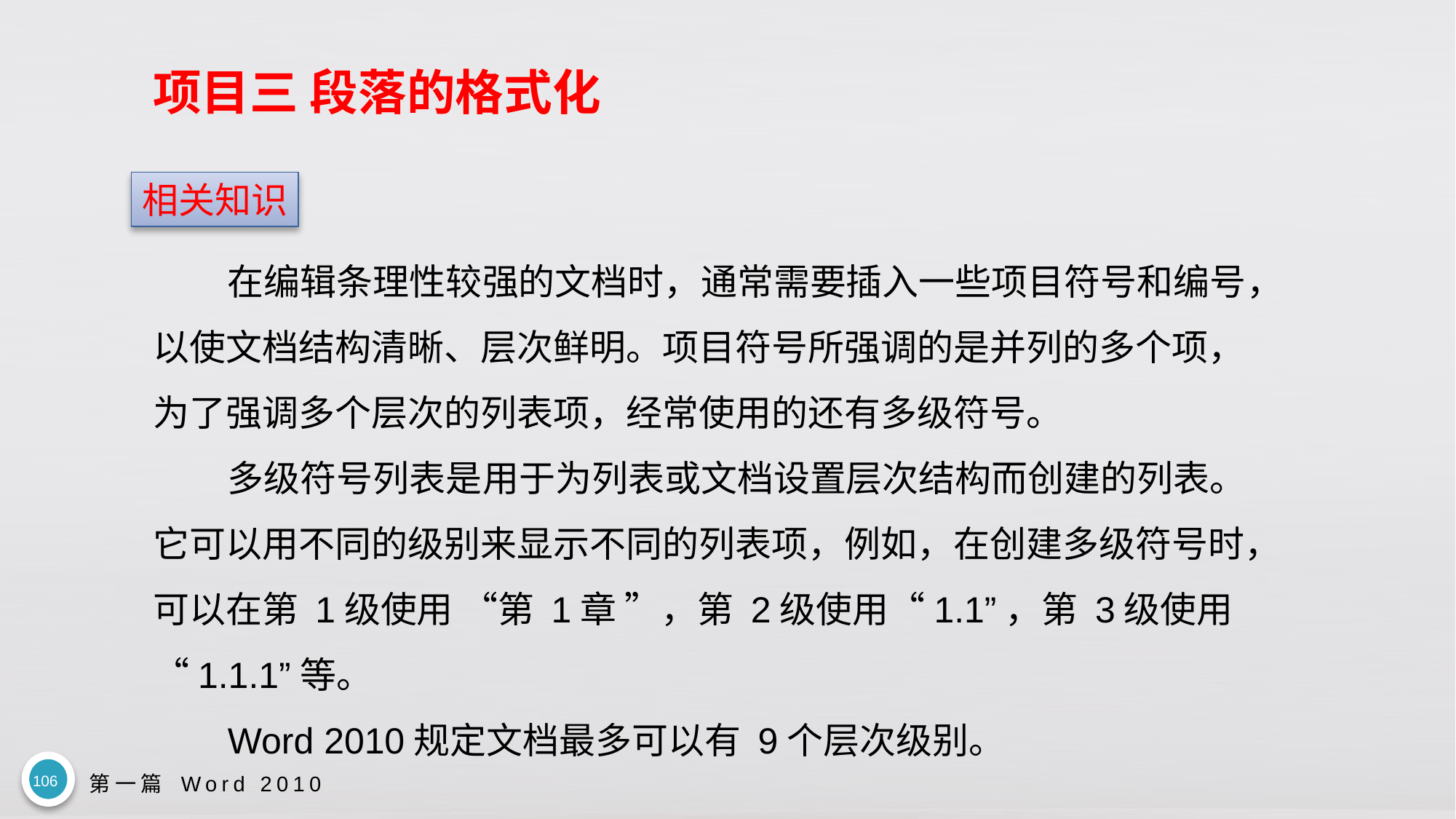

# 项目三 段落的格式化
相关知识
在编辑条理性较强的文档时，通常需要插入一些项目符号和编号，以使文档结构清晰、层次鲜明。项目符号所强调的是并列的多个项，为了强调多个层次的列表项，经常使用的还有多级符号。
多级符号列表是用于为列表或文档设置层次结构而创建的列表。它可以用不同的级别来显示不同的列表项，例如，在创建多级符号时，可以在第 1级使用 “第 1章 ”，第 2级使用“1.1”，第 3级使用“1.1.1”等。
Word 2010规定文档最多可以有 9个层次级别。
106